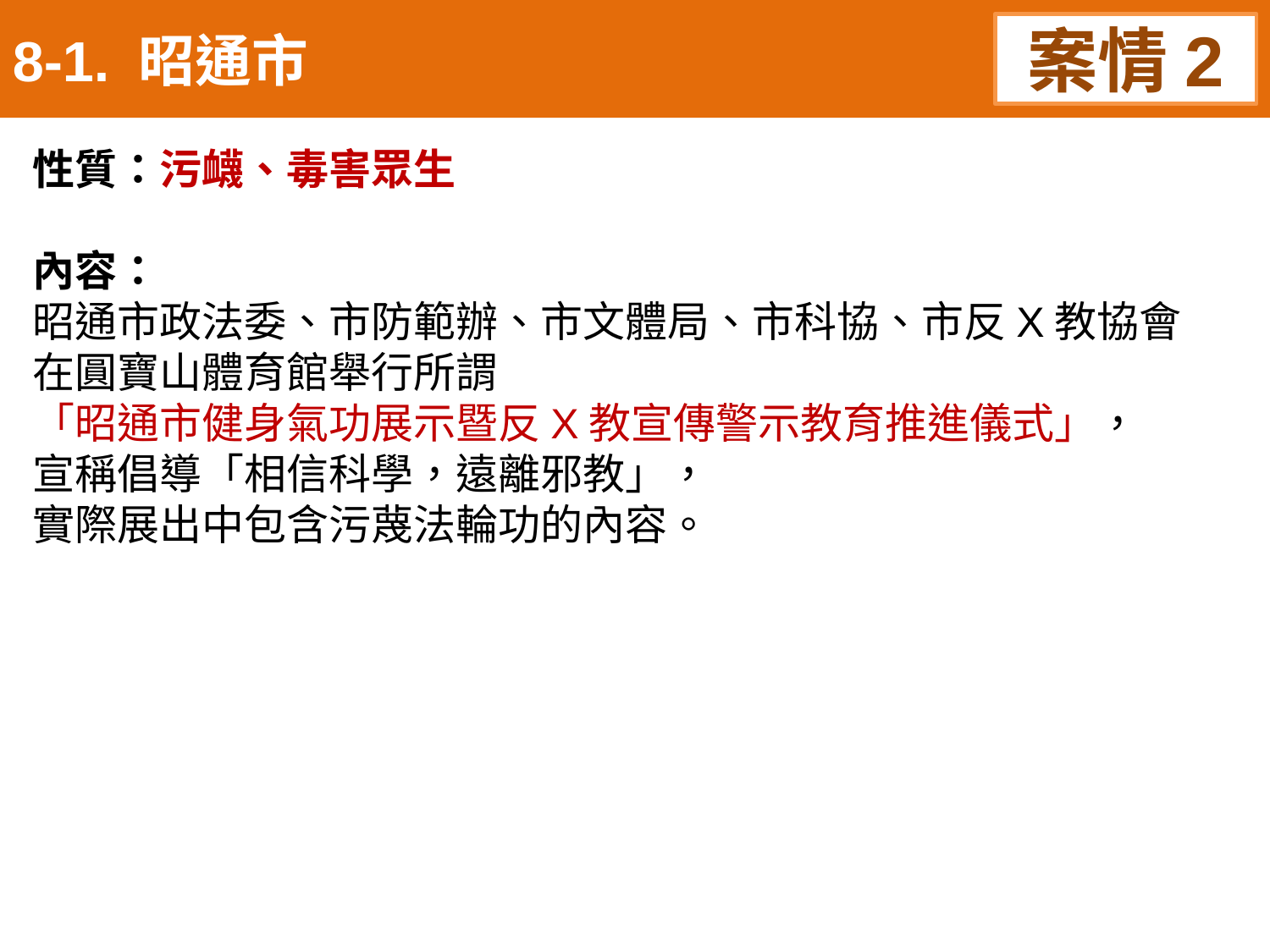

8-1. 昭通市
案情2
性質：污衊、毒害眾生

內容：
昭通市政法委、市防範辦、市文體局、市科協、市反X教協會
在圓寶山體育館舉行所謂
「昭通市健身氣功展示暨反X教宣傳警示教育推進儀式」，
宣稱倡導「相信科學，遠離邪教」，
實際展出中包含污蔑法輪功的內容。